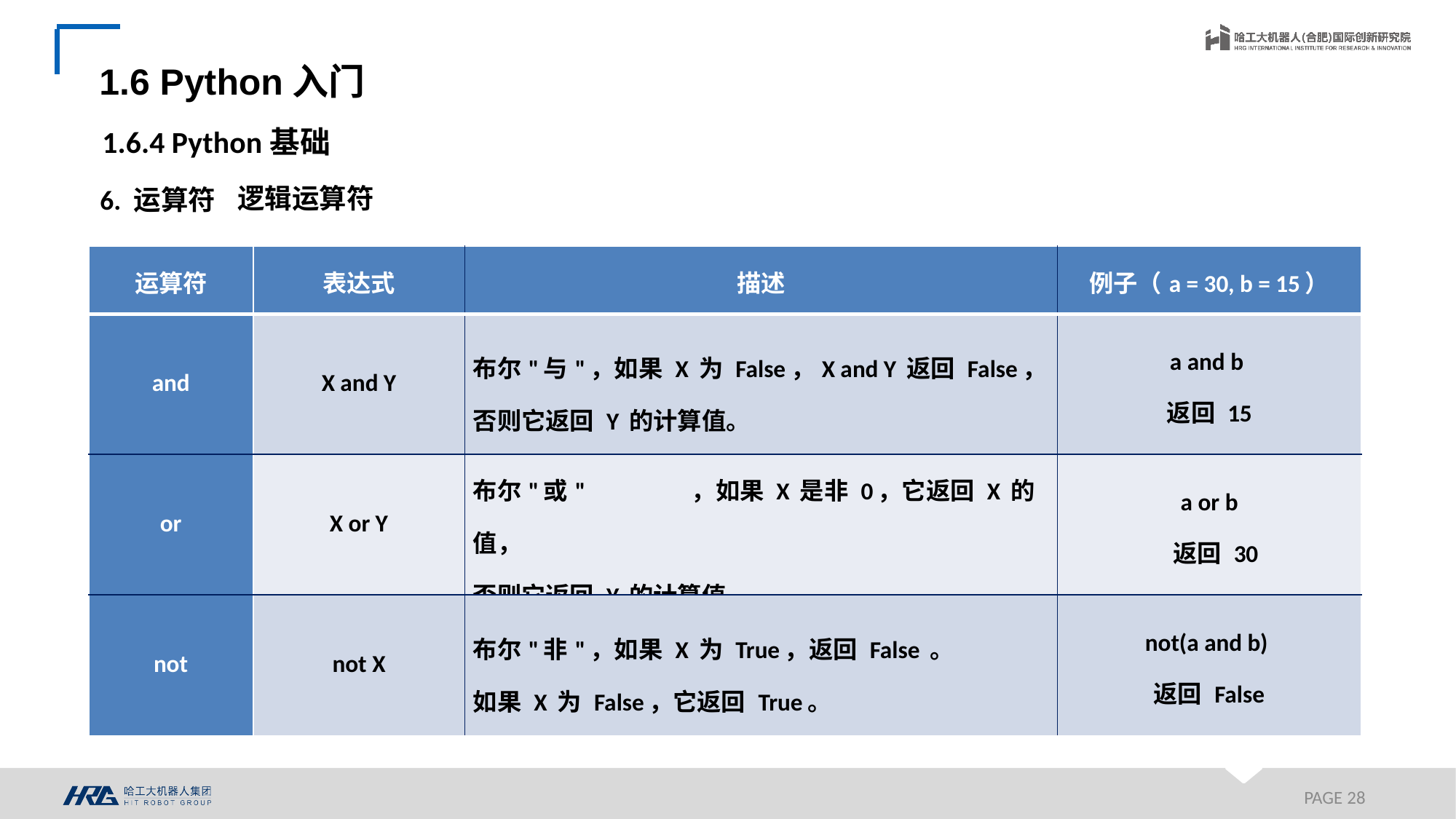

1.6 Python入门
1.6.4 Python基础
逻辑运算符
6. 运算符
| 运算符 | 表达式 | 描述 | 例子（a = 30, b = 15） |
| --- | --- | --- | --- |
| and | X and Y | 布尔"与"，如果 X 为 False，X and Y 返回 False， 否则它返回 Y 的计算值。 | a and b 返回 15 |
| or | X or Y | 布尔"或" ，如果 X 是非 0，它返回 X 的值， 否则它返回 Y 的计算值。 | a or b 返回 30 |
| not | not X | 布尔"非"，如果 X 为 True，返回 False 。 如果 X 为 False，它返回 True。 | not(a and b) 返回 False |